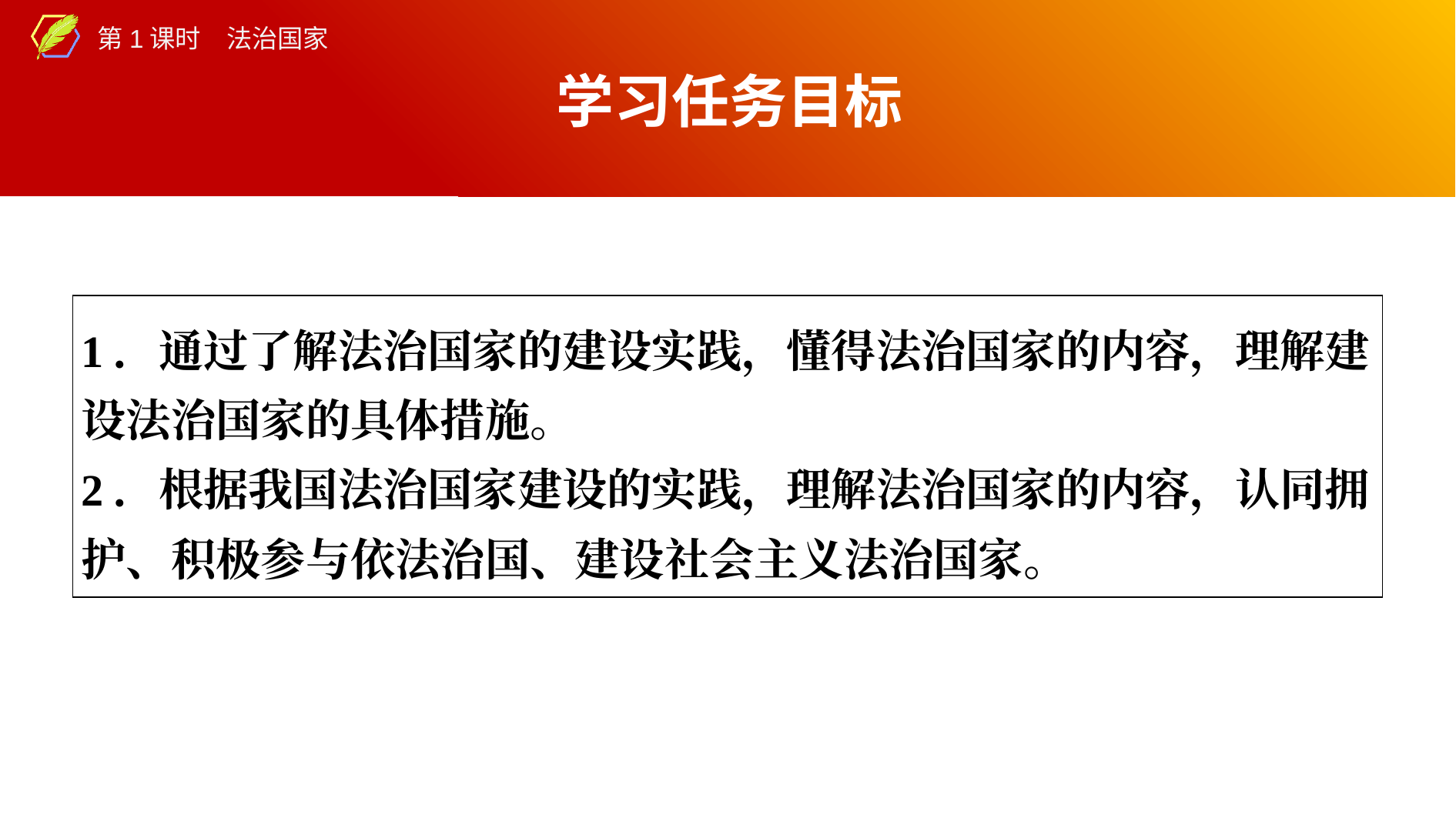

学习任务目标
| 1．通过了解法治国家的建设实践，懂得法治国家的内容，理解建设法治国家的具体措施。 2．根据我国法治国家建设的实践，理解法治国家的内容，认同拥护、积极参与依法治国、建设社会主义法治国家。 |
| --- |